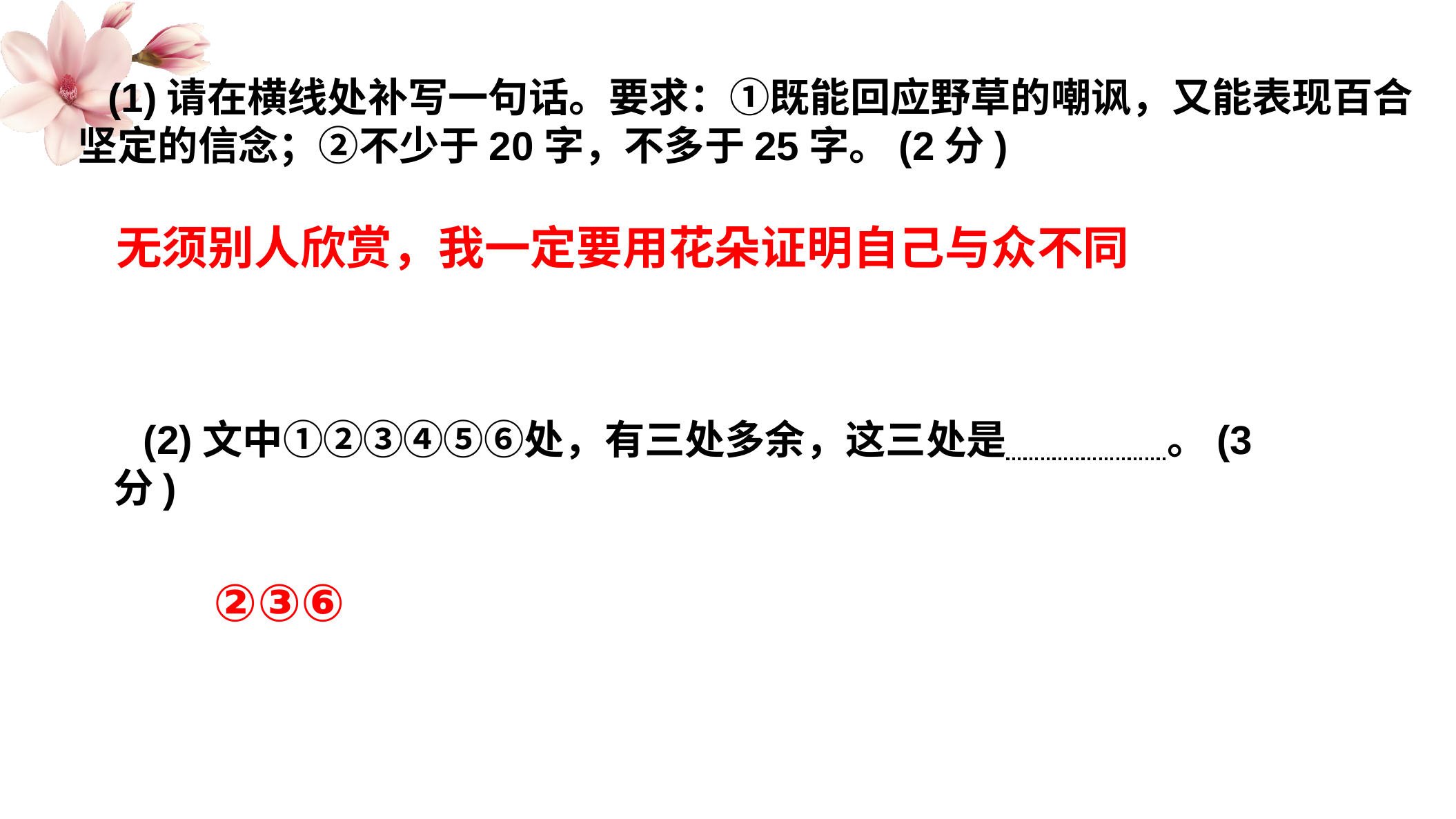

(1)请在横线处补写一句话。要求：①既能回应野草的嘲讽，又能表现百合坚定的信念；②不少于20字，不多于25字。(2分)
无须别人欣赏，我一定要用花朵证明自己与众不同
(2)文中①②③④⑤⑥处，有三处多余，这三处是　　　　。(3分)
②③⑥